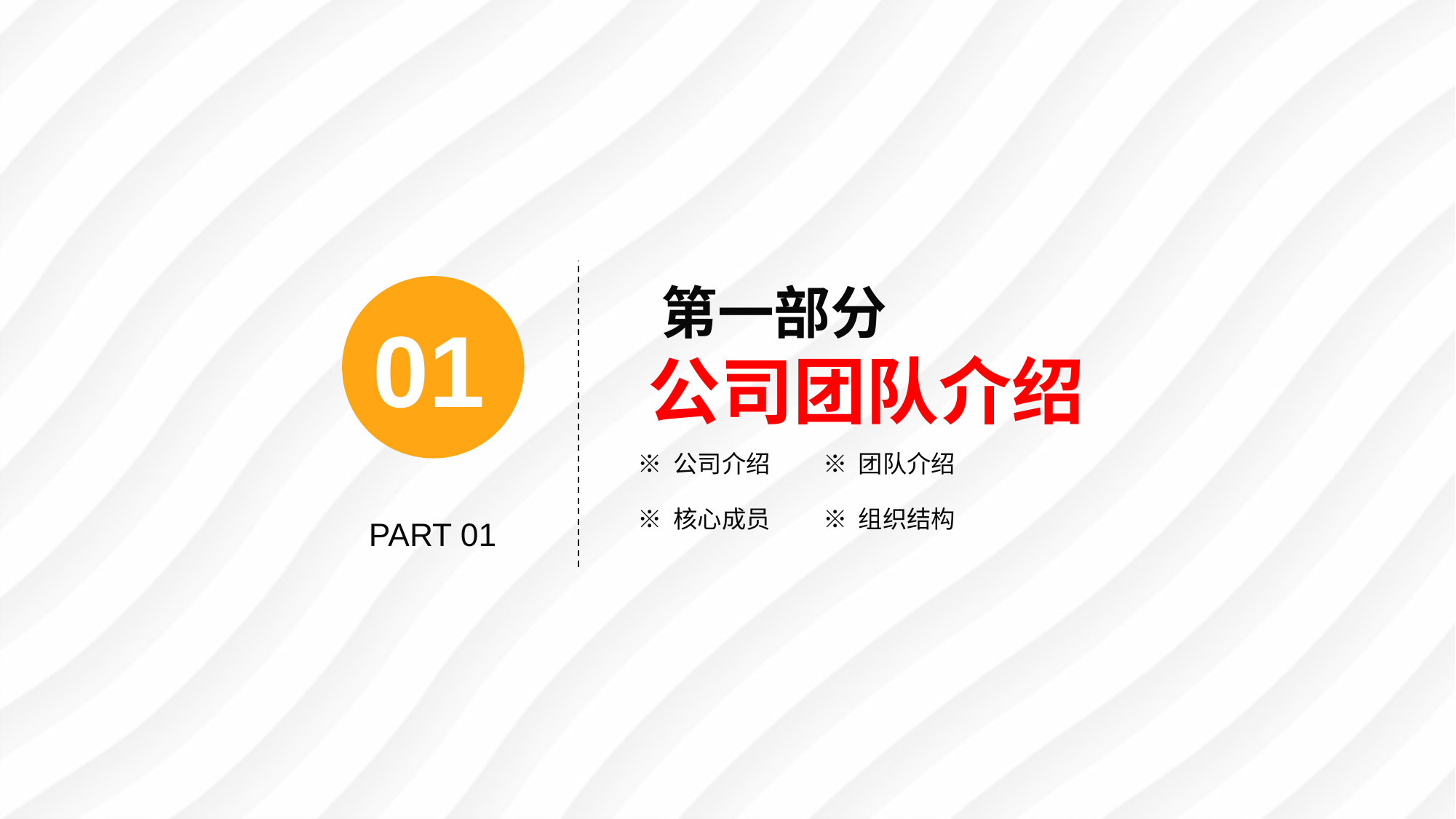

0
 第一部分
公司团队介绍

01
※ 公司介绍
※ 团队介绍
※ 核心成员
※ 组织结构
PART 01